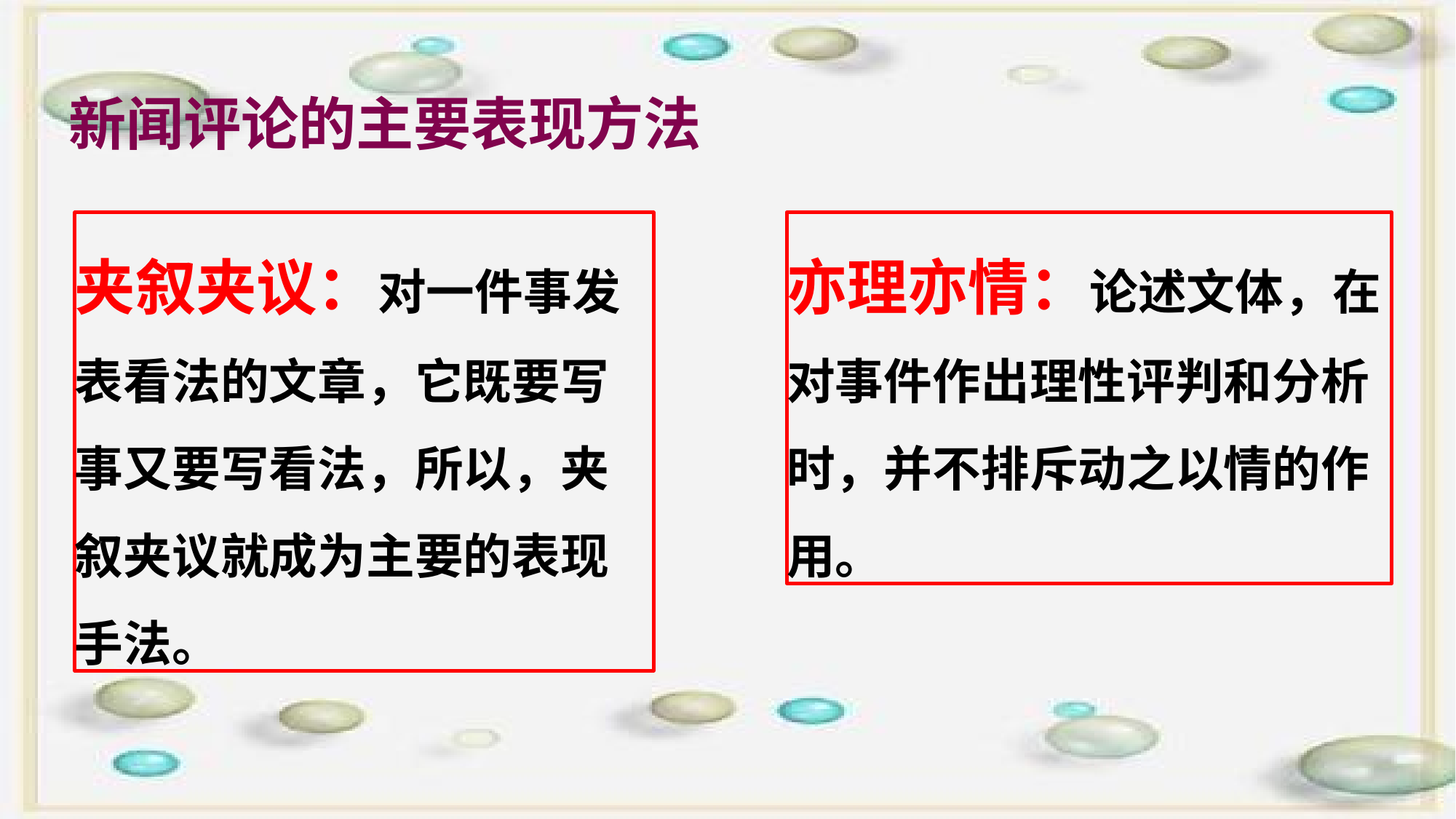

新闻评论的主要表现方法
夹叙夹议：对一件事发表看法的文章，它既要写事又要写看法，所以，夹叙夹议就成为主要的表现手法。
亦理亦情：论述文体，在对事件作出理性评判和分析时，并不排斥动之以情的作用。